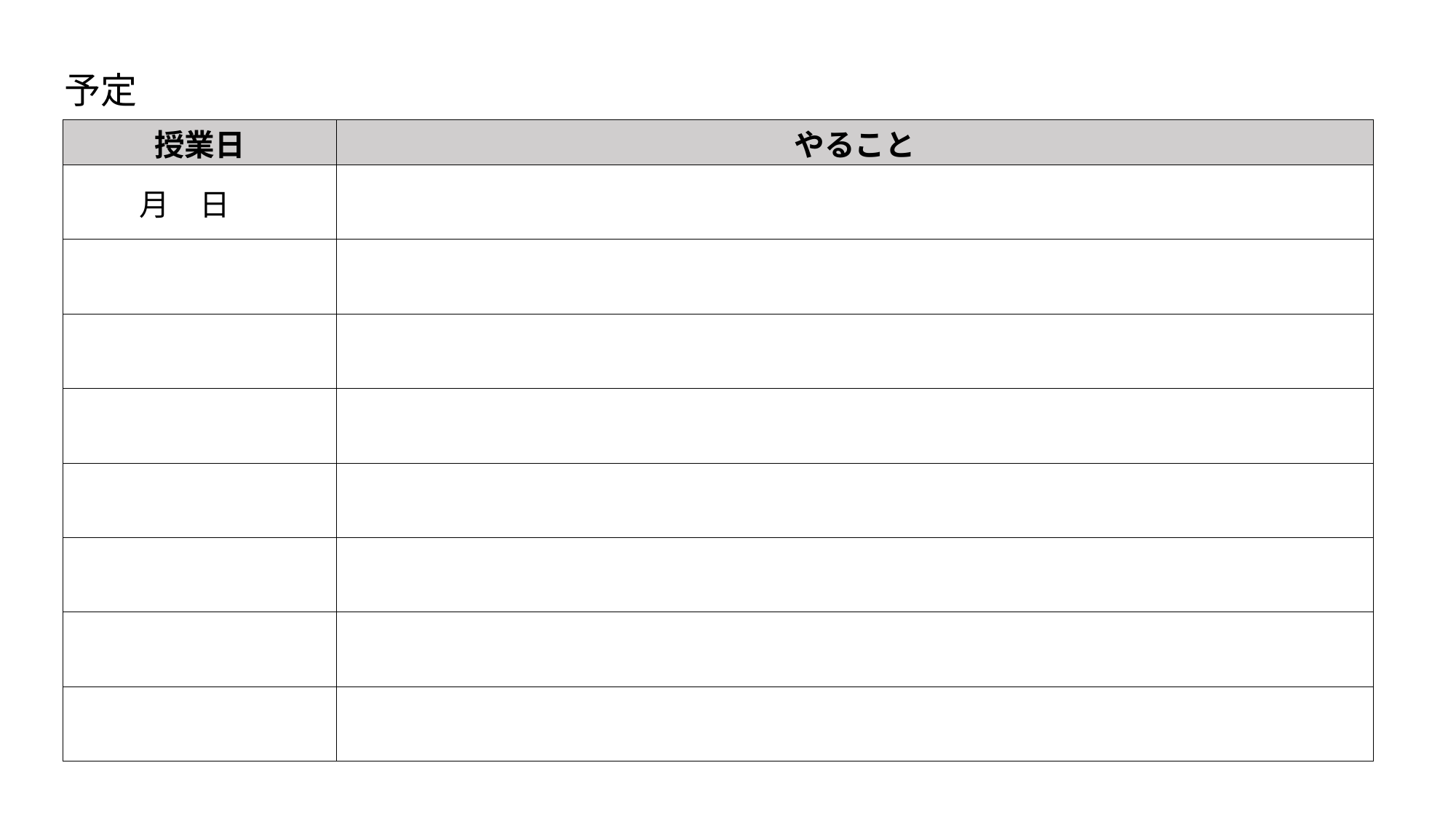

予定
| 授業日 | やること |
| --- | --- |
| 月　日 |  |
|  |  |
|  |  |
|  |  |
|  |  |
|  |  |
|  |  |
|  |  |